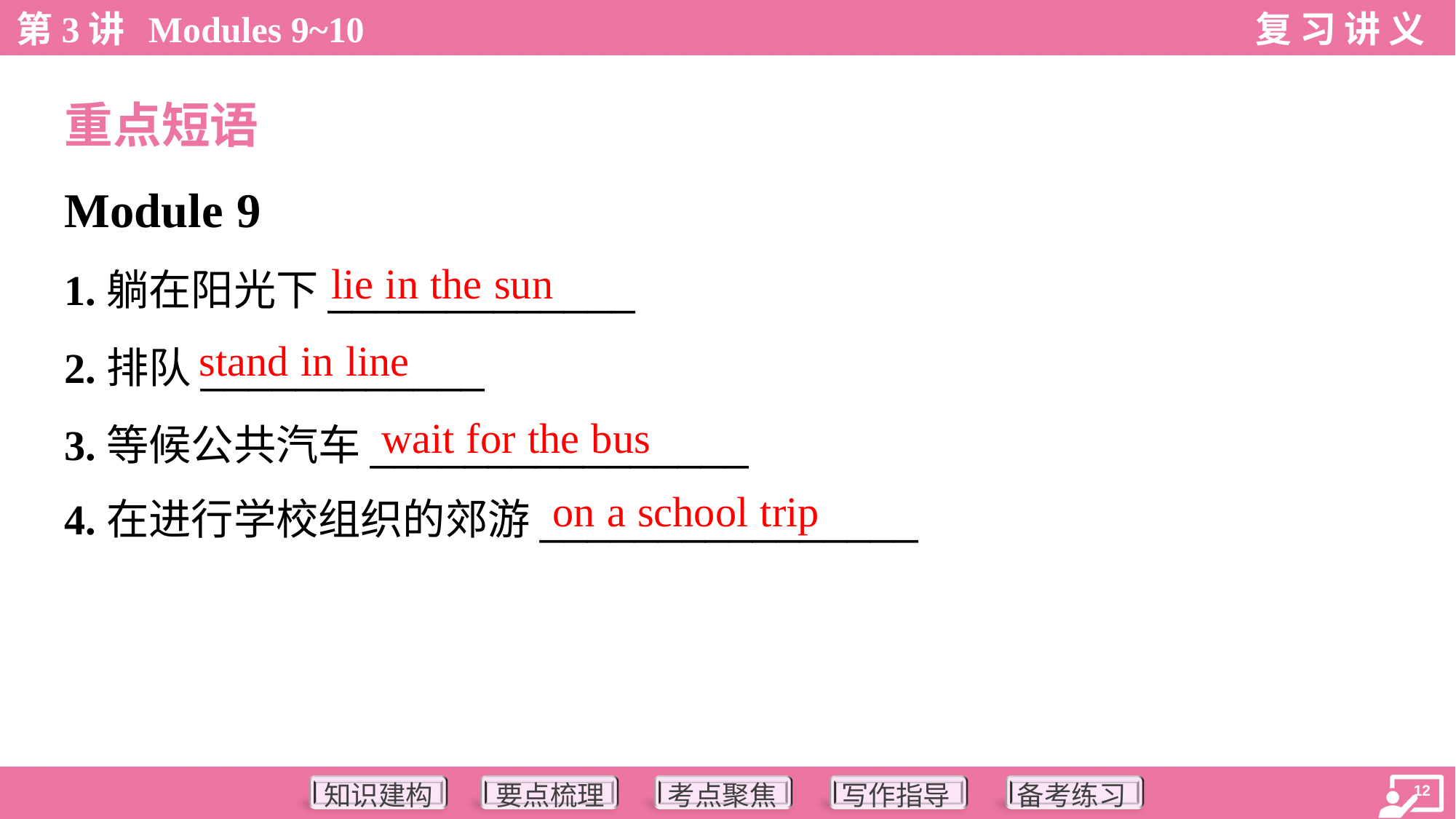

重点短语
Module 9
lie in the sun
1.躺在阳光下_____________
2.排队____________
3.等候公共汽车________________
4.在进行学校组织的郊游________________
stand in line
wait for the bus
on a school trip